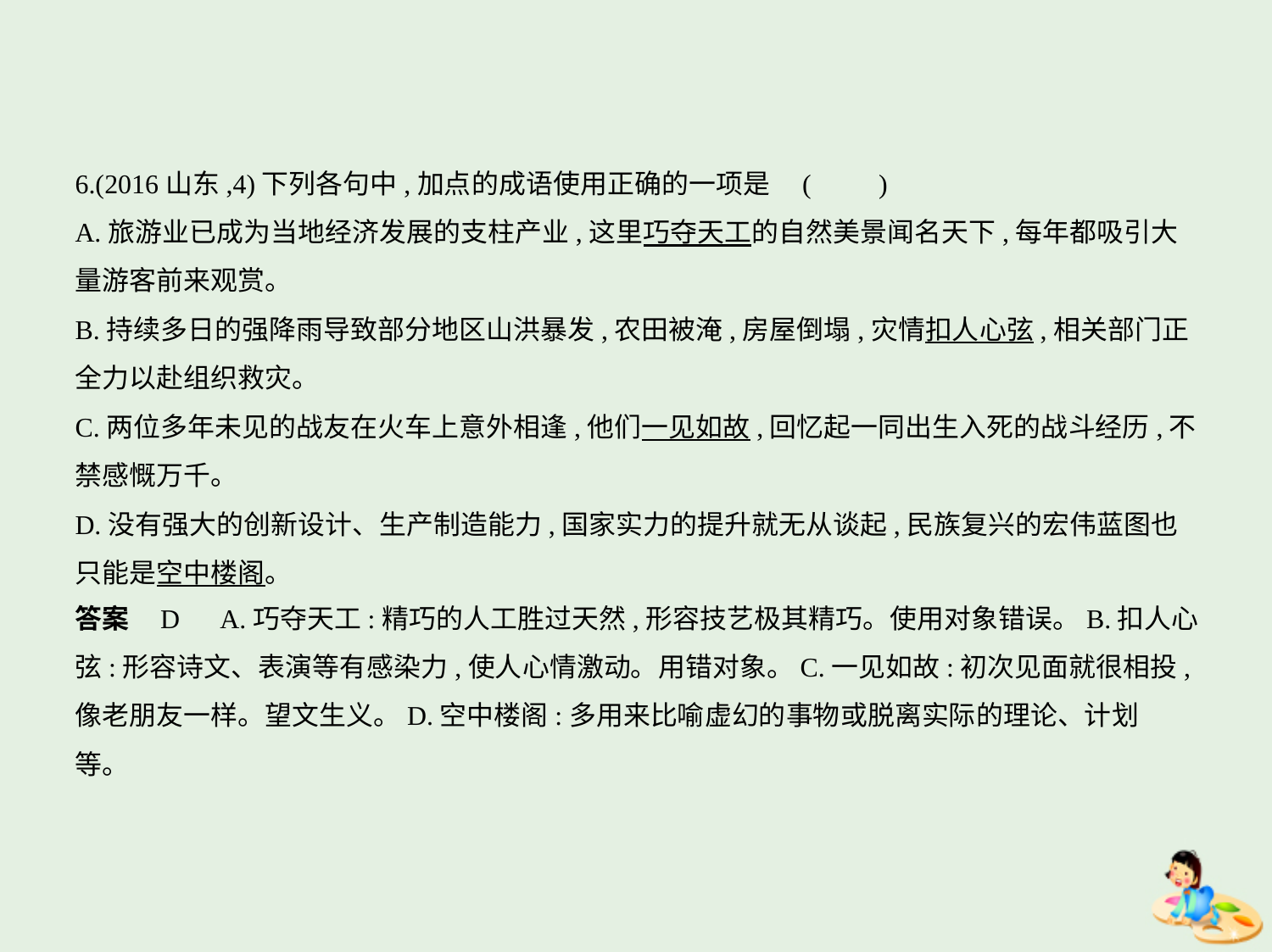

6.(2016山东,4)下列各句中,加点的成语使用正确的一项是 (　　)
A.旅游业已成为当地经济发展的支柱产业,这里巧夺天工的自然美景闻名天下,每年都吸引大
量游客前来观赏。
B.持续多日的强降雨导致部分地区山洪暴发,农田被淹,房屋倒塌,灾情扣人心弦,相关部门正
全力以赴组织救灾。
C.两位多年未见的战友在火车上意外相逢,他们一见如故,回忆起一同出生入死的战斗经历,不
禁感慨万千。
D.没有强大的创新设计、生产制造能力,国家实力的提升就无从谈起,民族复兴的宏伟蓝图也
只能是空中楼阁。
答案    D　A.巧夺天工:精巧的人工胜过天然,形容技艺极其精巧。使用对象错误。B.扣人心
弦:形容诗文、表演等有感染力,使人心情激动。用错对象。C.一见如故:初次见面就很相投,
像老朋友一样。望文生义。D.空中楼阁:多用来比喻虚幻的事物或脱离实际的理论、计划
等。